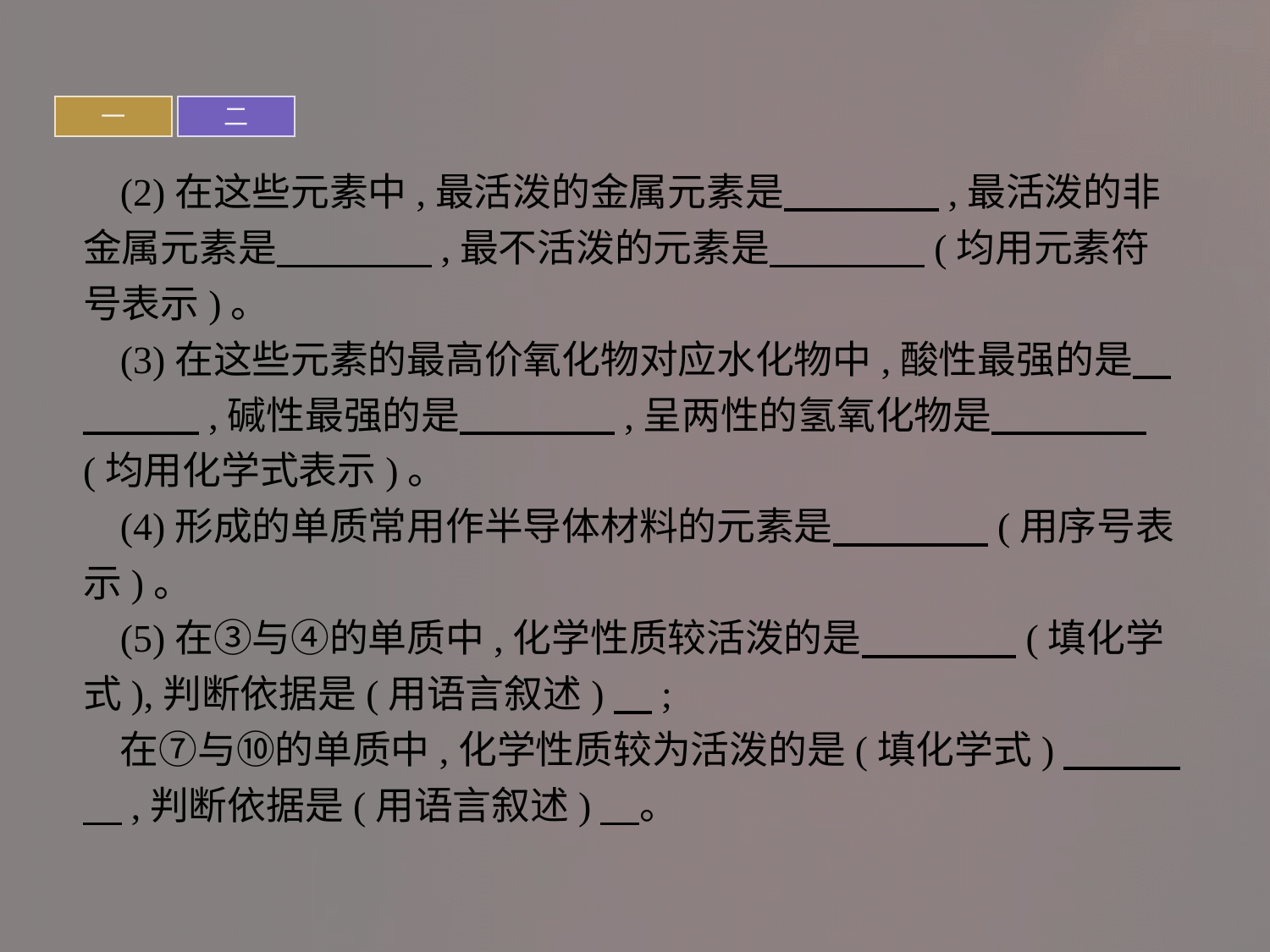

一
二
(2)在这些元素中,最活泼的金属元素是　　　　,最活泼的非金属元素是　　　　,最不活泼的元素是　　　　(均用元素符号表示)。
(3)在这些元素的最高价氧化物对应水化物中,酸性最强的是　　　　,碱性最强的是　　　　,呈两性的氢氧化物是　　　　(均用化学式表示)。
(4)形成的单质常用作半导体材料的元素是　　　　(用序号表示)。
(5)在③与④的单质中,化学性质较活泼的是　　　　(填化学式),判断依据是(用语言叙述)　;
在⑦与⑩的单质中,化学性质较为活泼的是(填化学式)　　　　,判断依据是(用语言叙述)　。